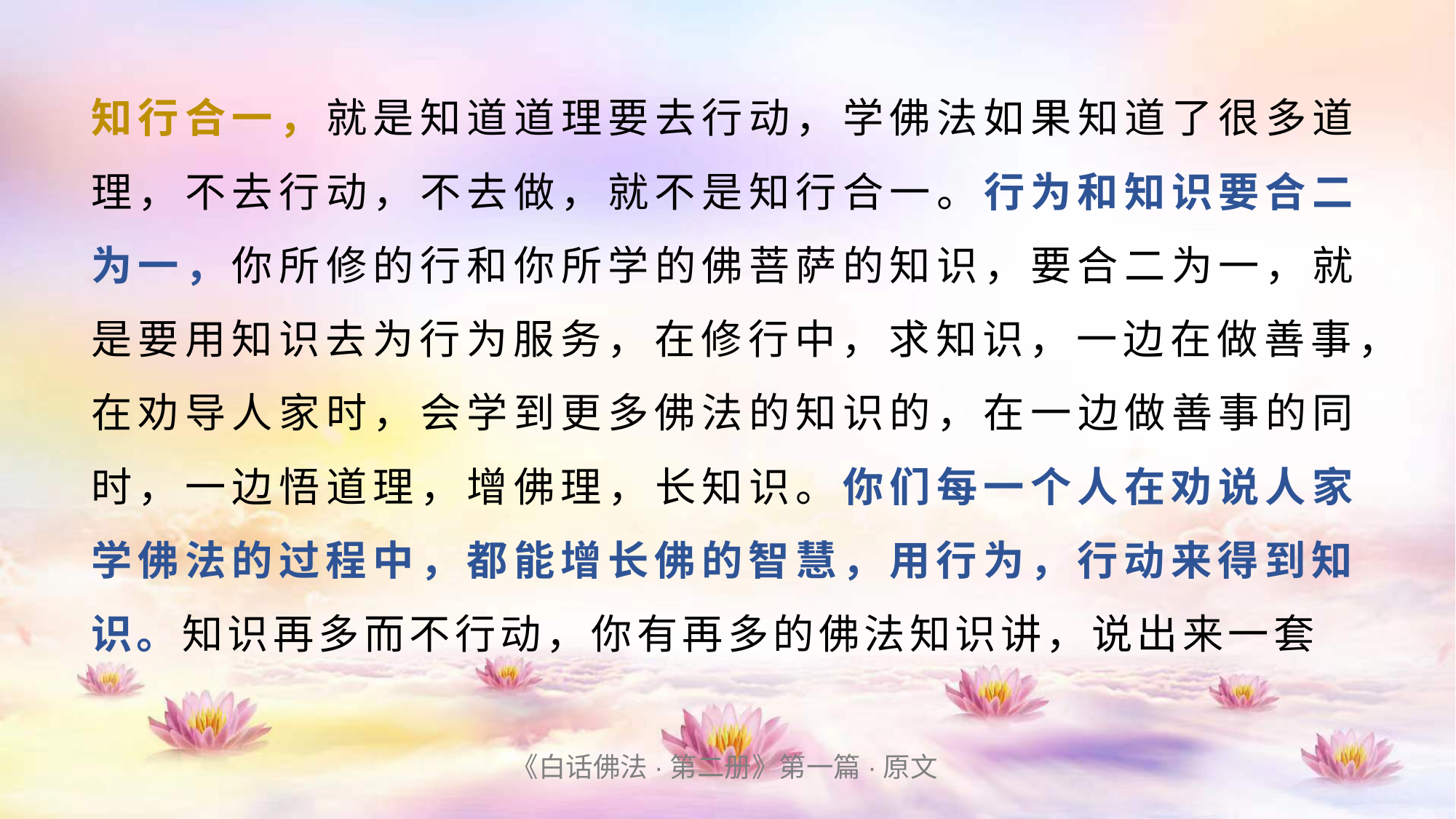

# 知行合一，就是知道道理要去行动，学佛法如果知道了很多道理，不去行动，不去做，就不是知行合一。行为和知识要合二为一，你所修的行和你所学的佛菩萨的知识，要合二为一，就是要用知识去为行为服务，在修行中，求知识，一边在做善事，在劝导人家时，会学到更多佛法的知识的，在一边做善事的同时，一边悟道理，增佛理，长知识。你们每一个人在劝说人家学佛法的过程中，都能增长佛的智慧，用行为，行动来得到知识。知识再多而不行动，你有再多的佛法知识讲，说出来一套
《白话佛法·第二册》第一篇·原文